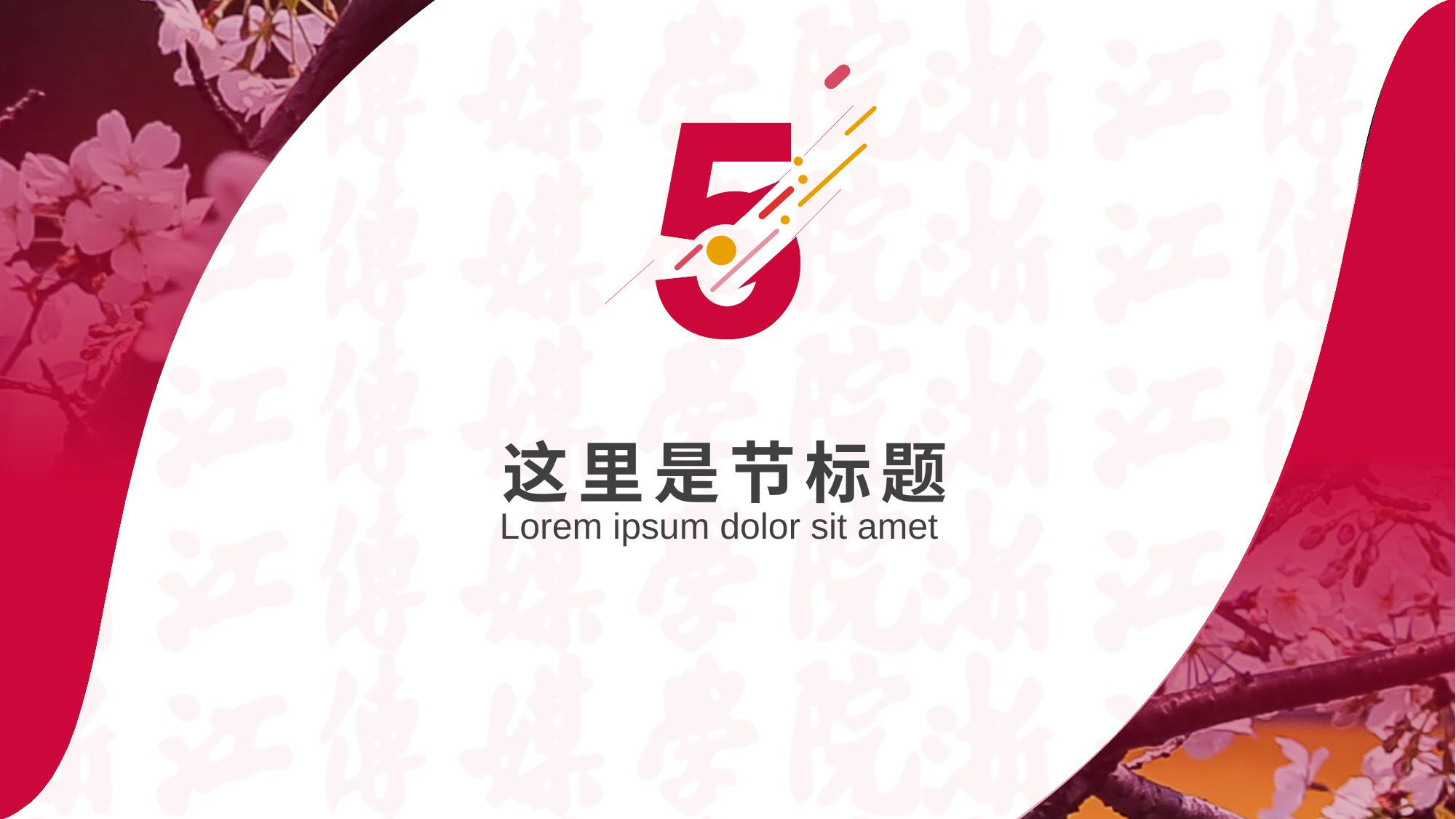

# 这里是节标题
Lorem ipsum dolor sit amet